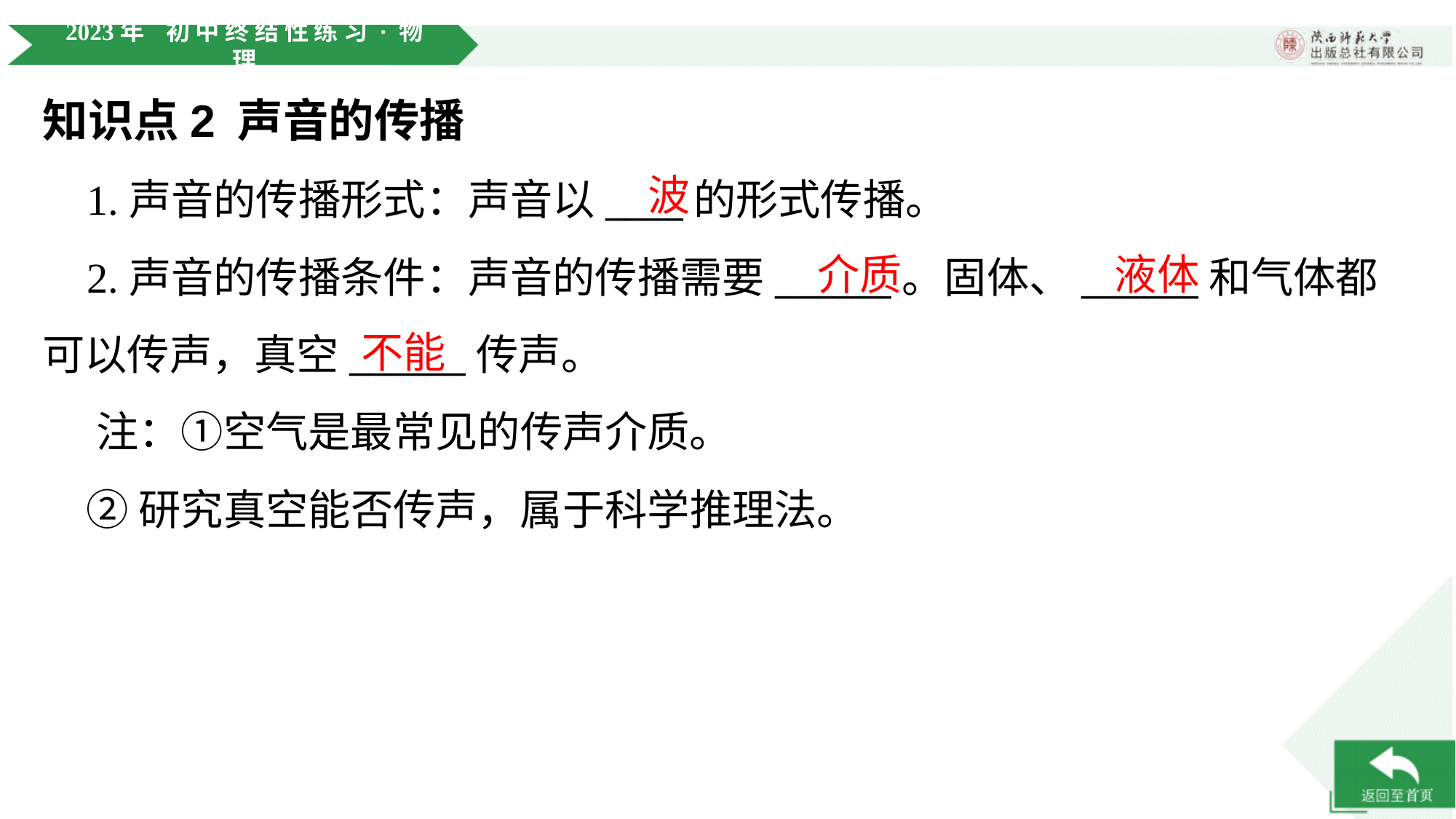

知识点2 声音的传播
波
    1.声音的传播形式：声音以____的形式传播。
介质
液体
    2.声音的传播条件：声音的传播需要______。固体、______和气体都
可以传声，真空______传声。
    注：①空气是最常见的传声介质。
    ②研究真空能否传声，属于科学推理法。
不能